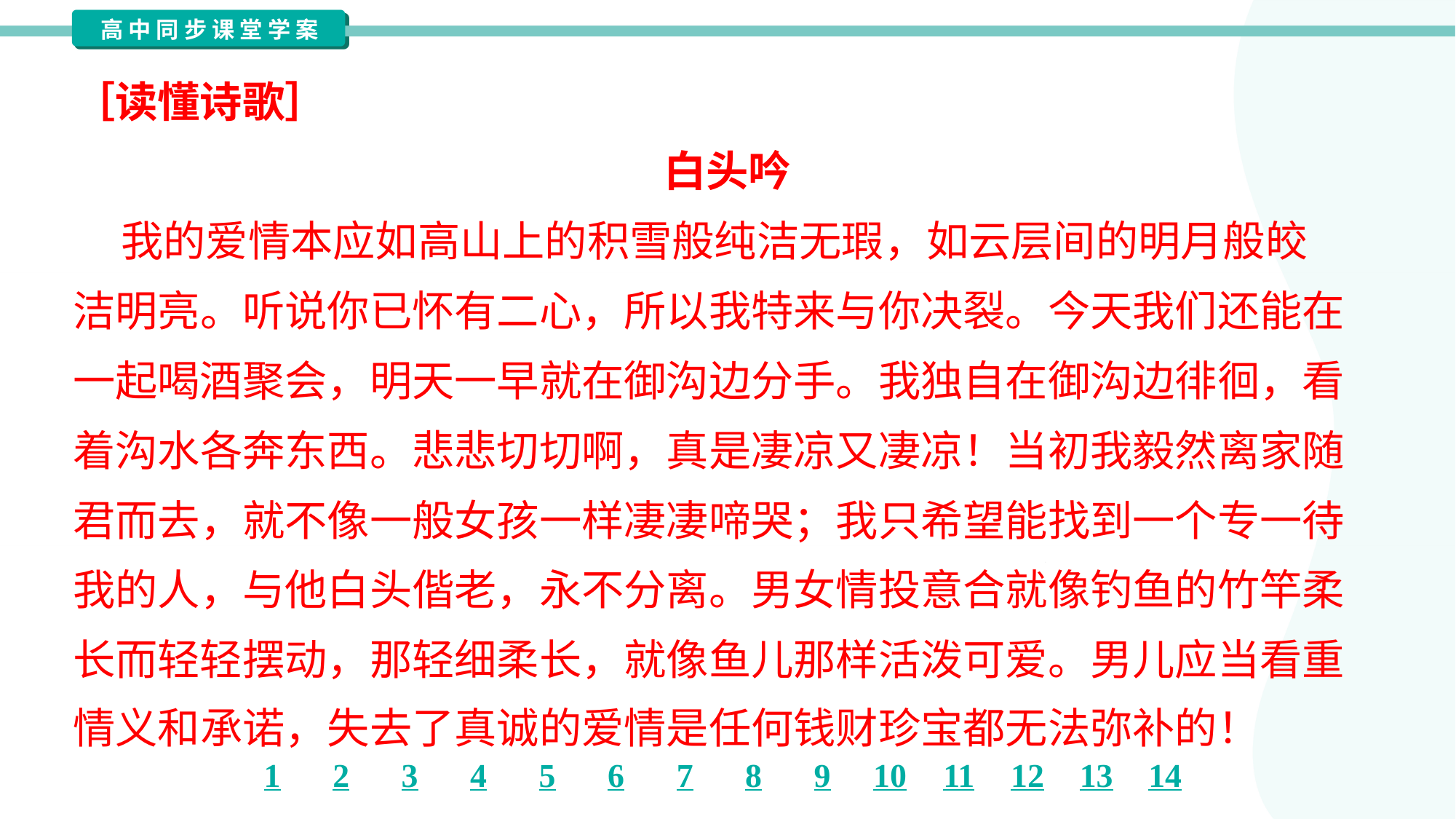

［读懂诗歌］
白头吟
    我的爱情本应如高山上的积雪般纯洁无瑕，如云层间的明月般皎
洁明亮。听说你已怀有二心，所以我特来与你决裂。今天我们还能在
一起喝酒聚会，明天一早就在御沟边分手。我独自在御沟边徘徊，看
着沟水各奔东西。悲悲切切啊，真是凄凉又凄凉！当初我毅然离家随
君而去，就不像一般女孩一样凄凄啼哭；我只希望能找到一个专一待
我的人，与他白头偕老，永不分离。男女情投意合就像钓鱼的竹竿柔
长而轻轻摆动，那轻细柔长，就像鱼儿那样活泼可爱。男儿应当看重
情义和承诺，失去了真诚的爱情是任何钱财珍宝都无法弥补的！